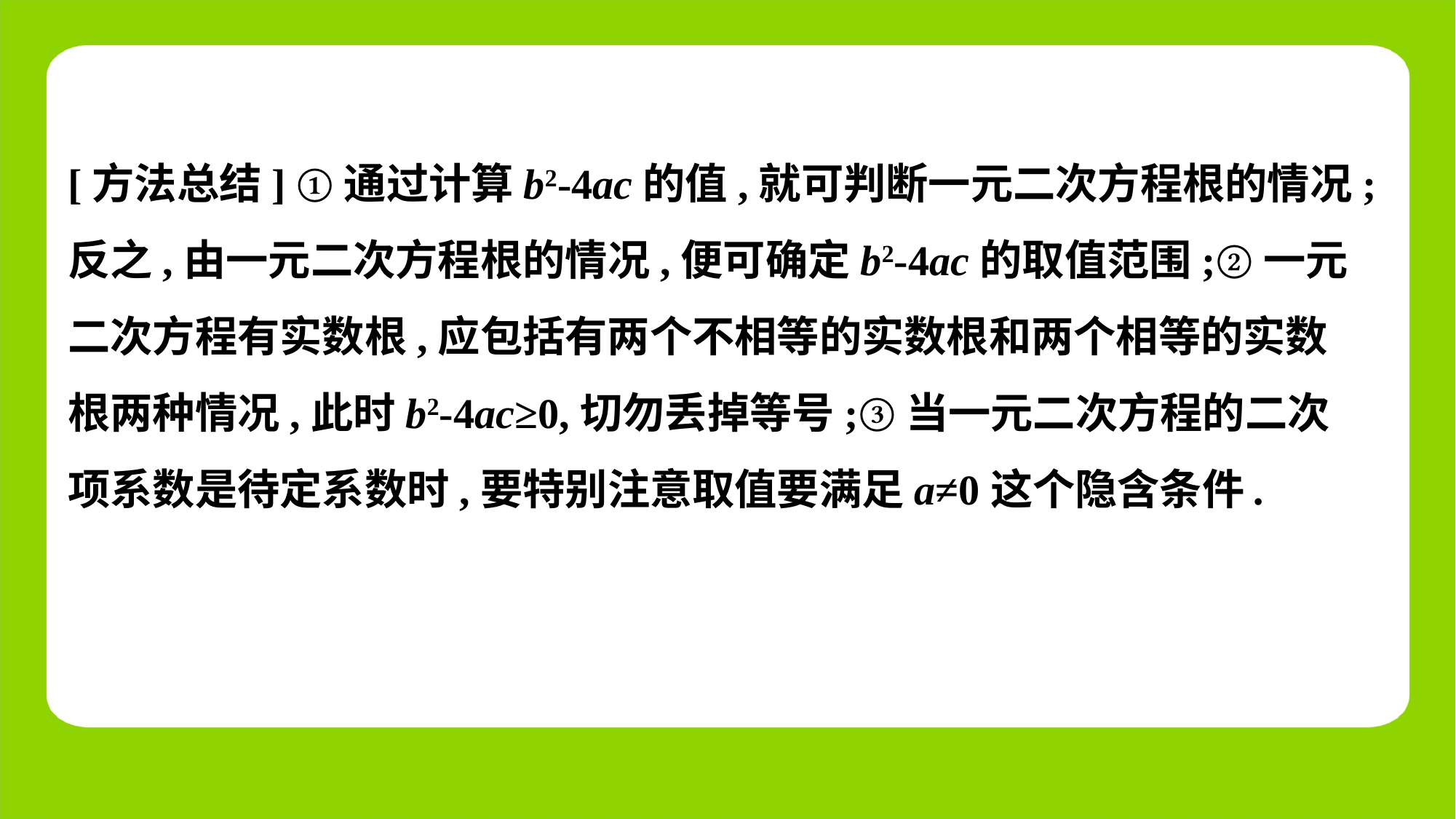

[方法总结] ①通过计算b2-4ac的值,就可判断一元二次方程根的情况;反之,由一元二次方程根的情况,便可确定b2-4ac的取值范围;②一元二次方程有实数根,应包括有两个不相等的实数根和两个相等的实数根两种情况,此时b2-4ac≥0,切勿丢掉等号;③当一元二次方程的二次项系数是待定系数时,要特别注意取值要满足a≠0这个隐含条件.